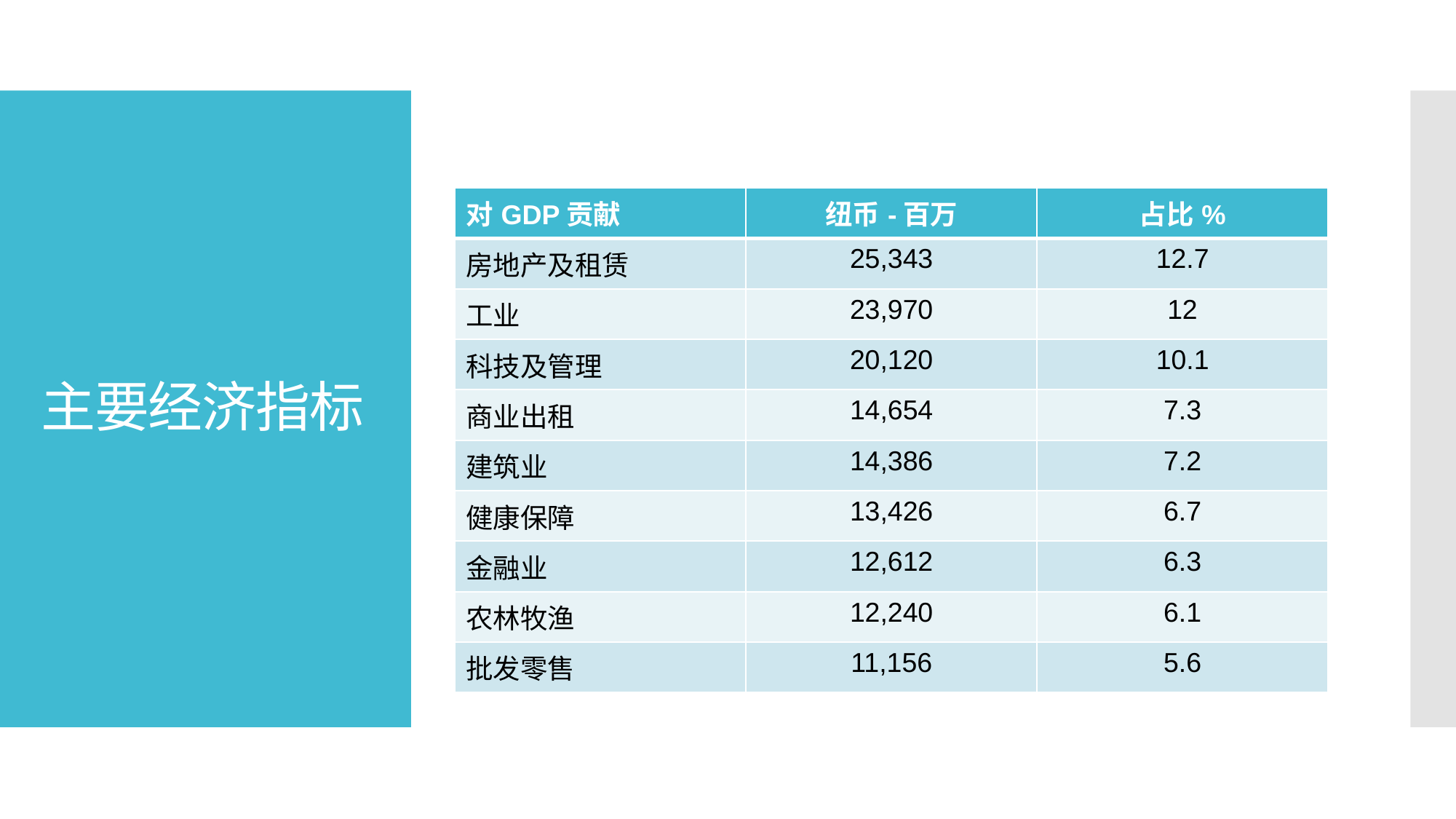

# 主要经济指标
| 对GDP贡献 | 纽币-百万 | 占比% |
| --- | --- | --- |
| 房地产及租赁 | 25,343 | 12.7 |
| 工业 | 23,970 | 12 |
| 科技及管理 | 20,120 | 10.1 |
| 商业出租 | 14,654 | 7.3 |
| 建筑业 | 14,386 | 7.2 |
| 健康保障 | 13,426 | 6.7 |
| 金融业 | 12,612 | 6.3 |
| 农林牧渔 | 12,240 | 6.1 |
| 批发零售 | 11,156 | 5.6 |